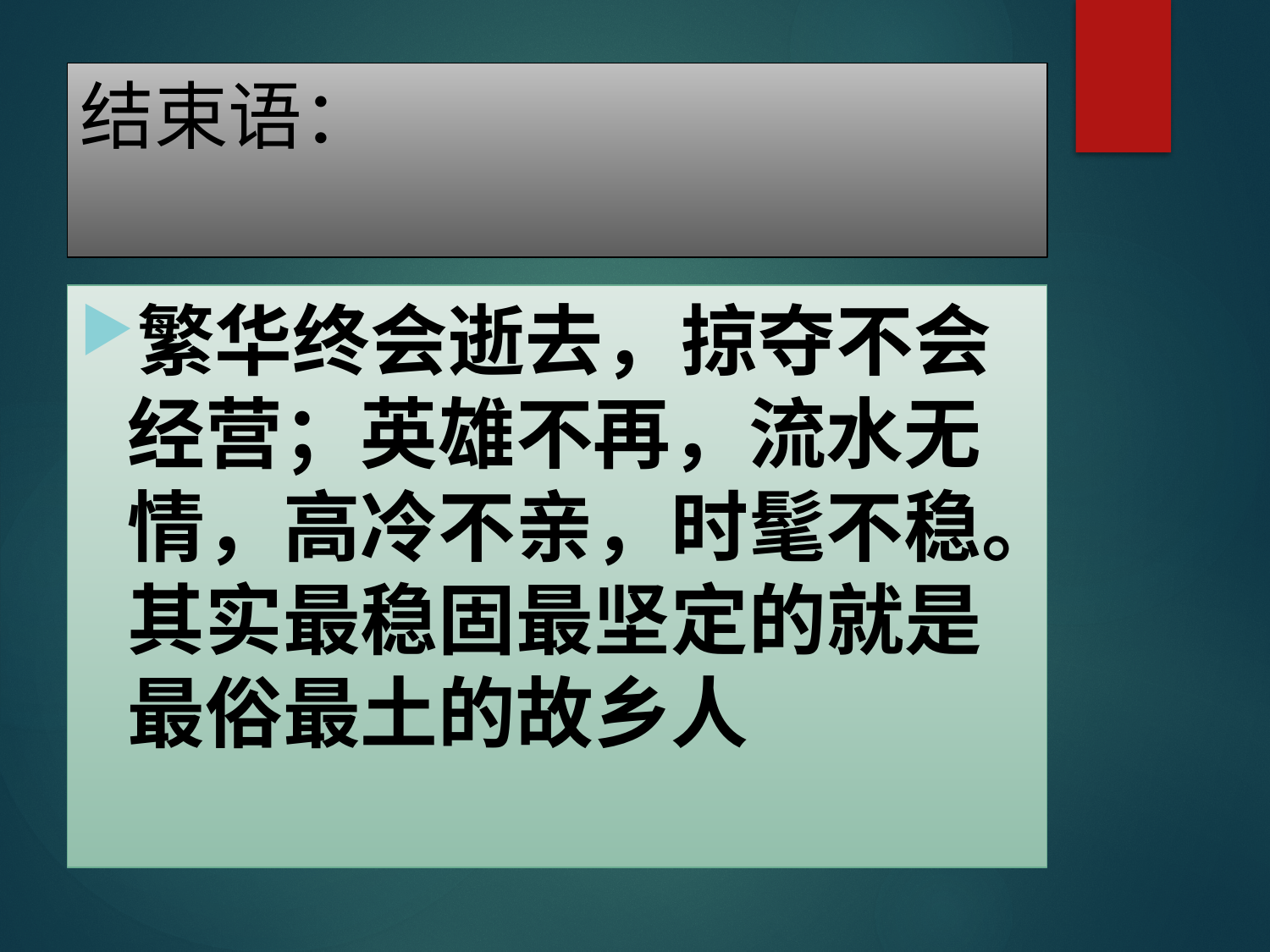

# 结束语：
繁华终会逝去，掠夺不会经营；英雄不再，流水无情，高冷不亲，时髦不稳。其实最稳固最坚定的就是最俗最土的故乡人